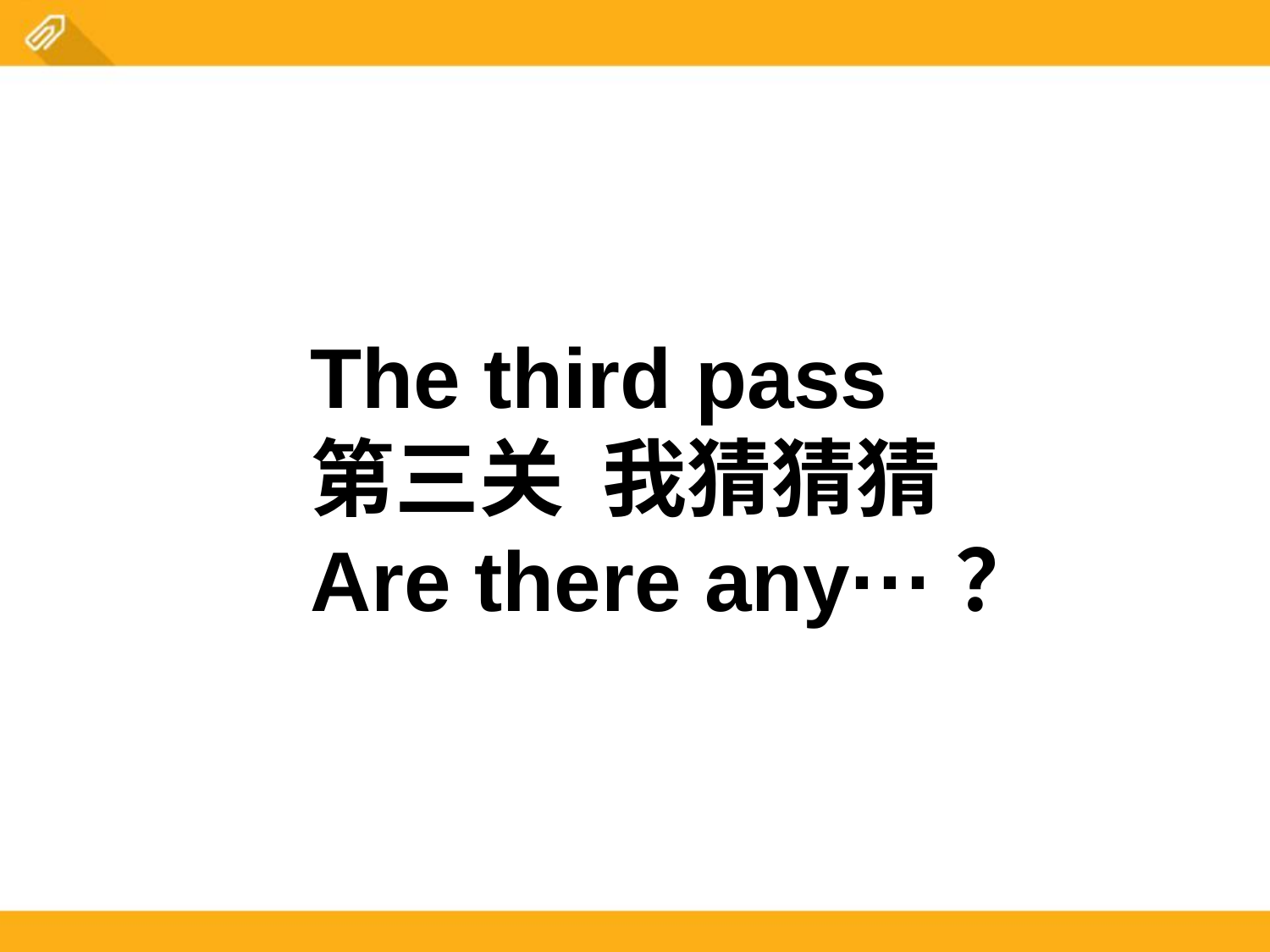

The third pass
第三关  我猜猜猜
Are there any···？